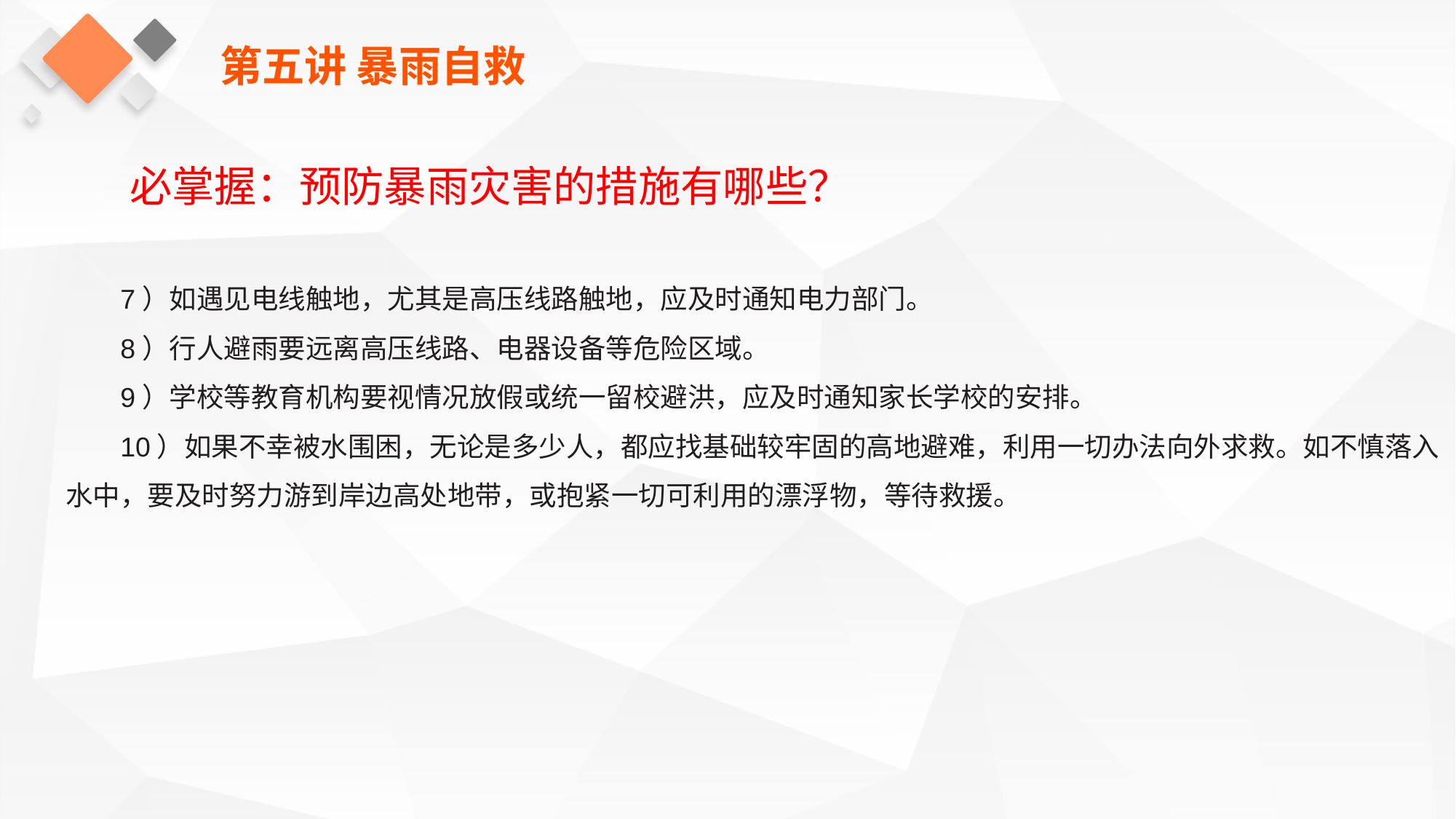

第五讲 暴雨自救
必掌握：预防暴雨灾害的措施有哪些？
7）如遇见电线触地，尤其是高压线路触地，应及时通知电力部门。
8）行人避雨要远离高压线路、电器设备等危险区域。
9）学校等教育机构要视情况放假或统一留校避洪，应及时通知家长学校的安排。
10）如果不幸被水围困，无论是多少人，都应找基础较牢固的高地避难，利用一切办法向外求救。如不慎落入水中，要及时努力游到岸边高处地带，或抱紧一切可利用的漂浮物，等待救援。